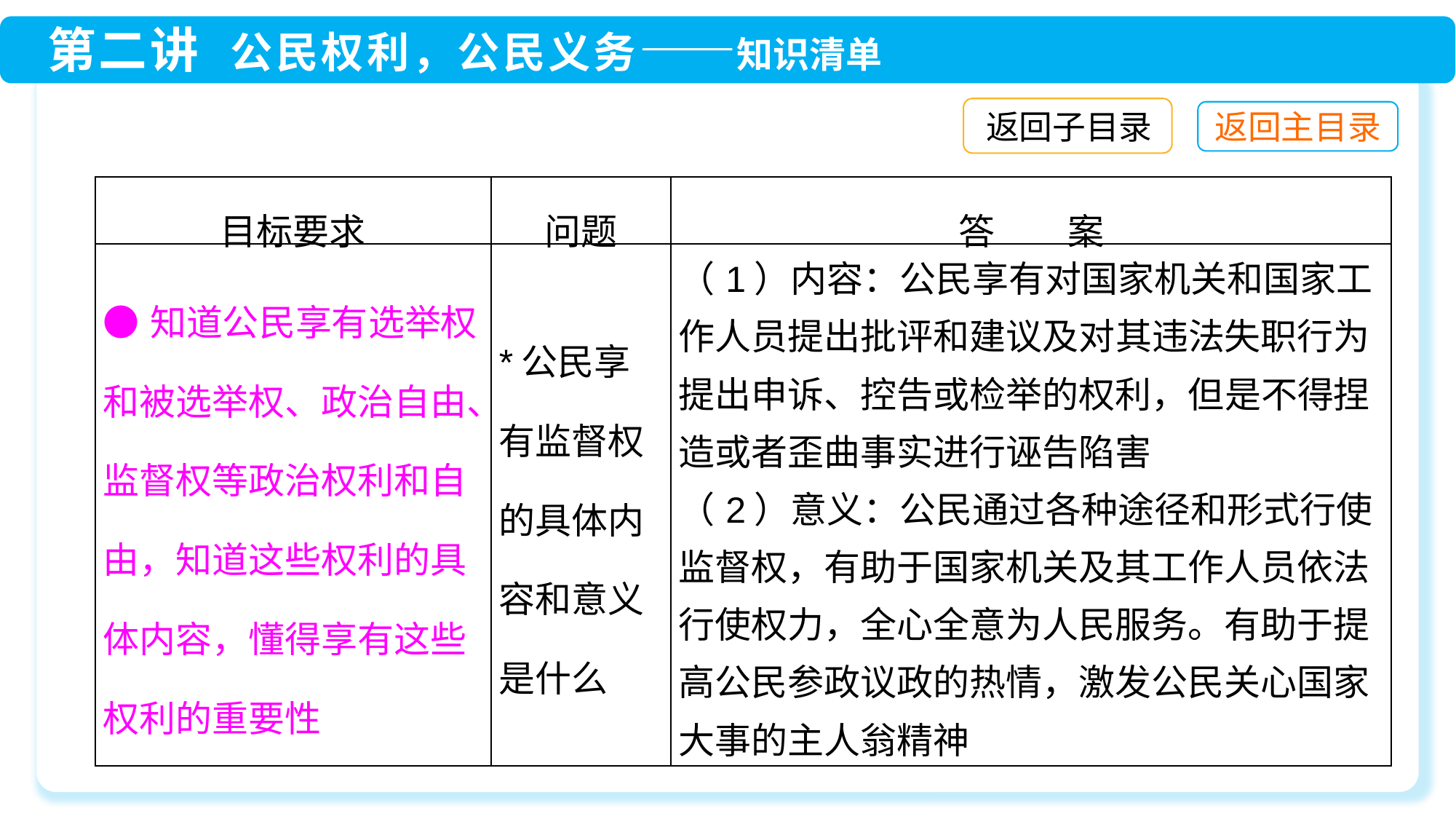

返回子目录
| 目标要求 | 问题 | 答　　案 |
| --- | --- | --- |
| ●知道公民享有选举权和被选举权、政治自由、监督权等政治权利和自由，知道这些权利的具体内容，懂得享有这些权利的重要性 | \*公民享有监督权的具体内容和意义是什么 | （1）内容：公民享有对国家机关和国家工作人员提出批评和建议及对其违法失职行为提出申诉、控告或检举的权利，但是不得捏造或者歪曲事实进行诬告陷害 （2）意义：公民通过各种途径和形式行使监督权，有助于国家机关及其工作人员依法行使权力，全心全意为人民服务。有助于提高公民参政议政的热情，激发公民关心国家大事的主人翁精神 |